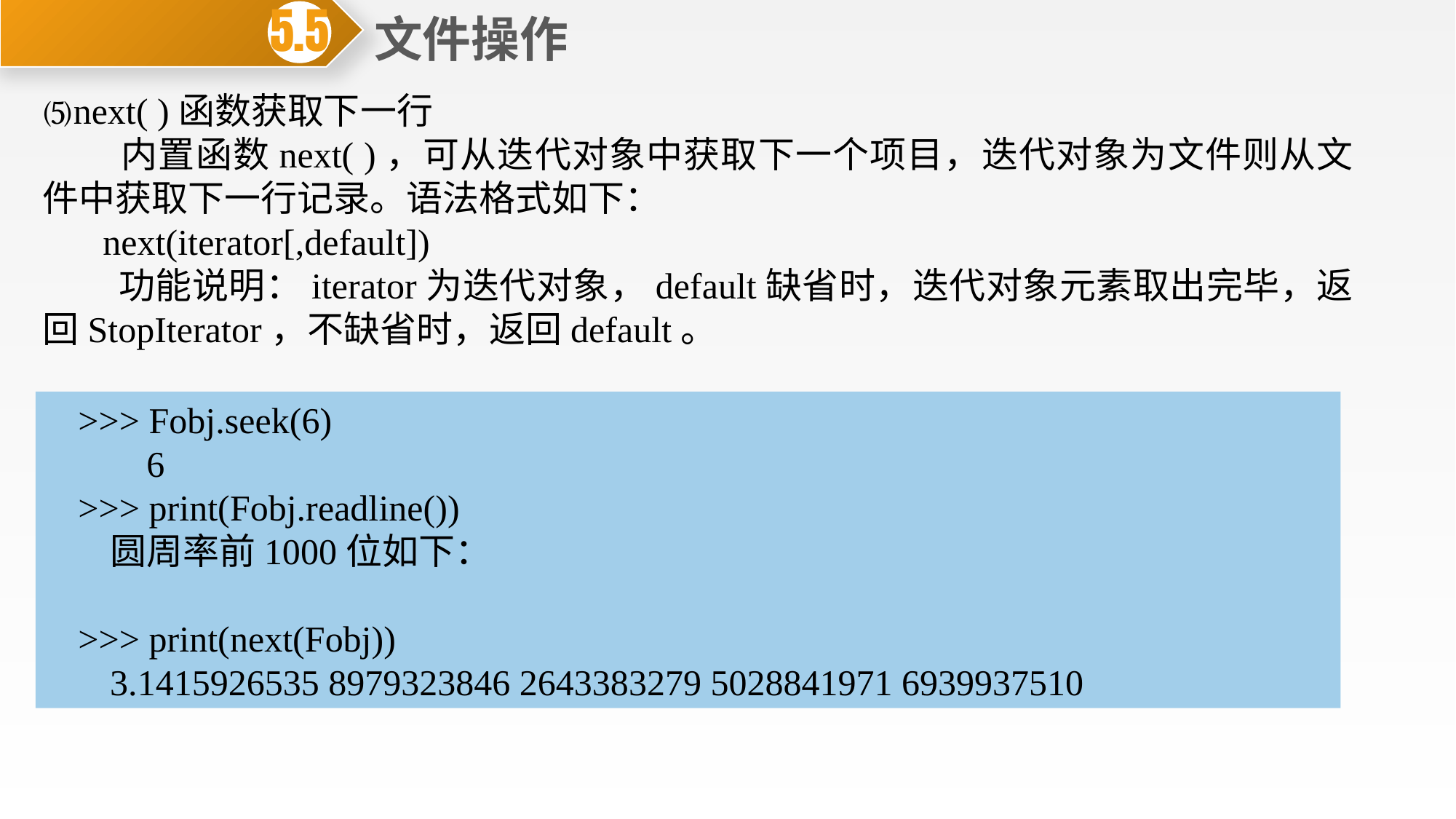

文件操作

5.5

⑸next( )函数获取下一行
    内置函数next( )，可从迭代对象中获取下一个项目，迭代对象为文件则从文件中获取下一行记录。语法格式如下：
   next(iterator[,default])
    功能说明：iterator为迭代对象，default缺省时，迭代对象元素取出完毕，返回StopIterator，不缺省时，返回default。

>>> Fobj.seek(6)
    6
>>> print(Fobj.readline())
圆周率前1000位如下：

>>> print(next(Fobj))
3.1415926535 8979323846 2643383279 5028841971 6939937510